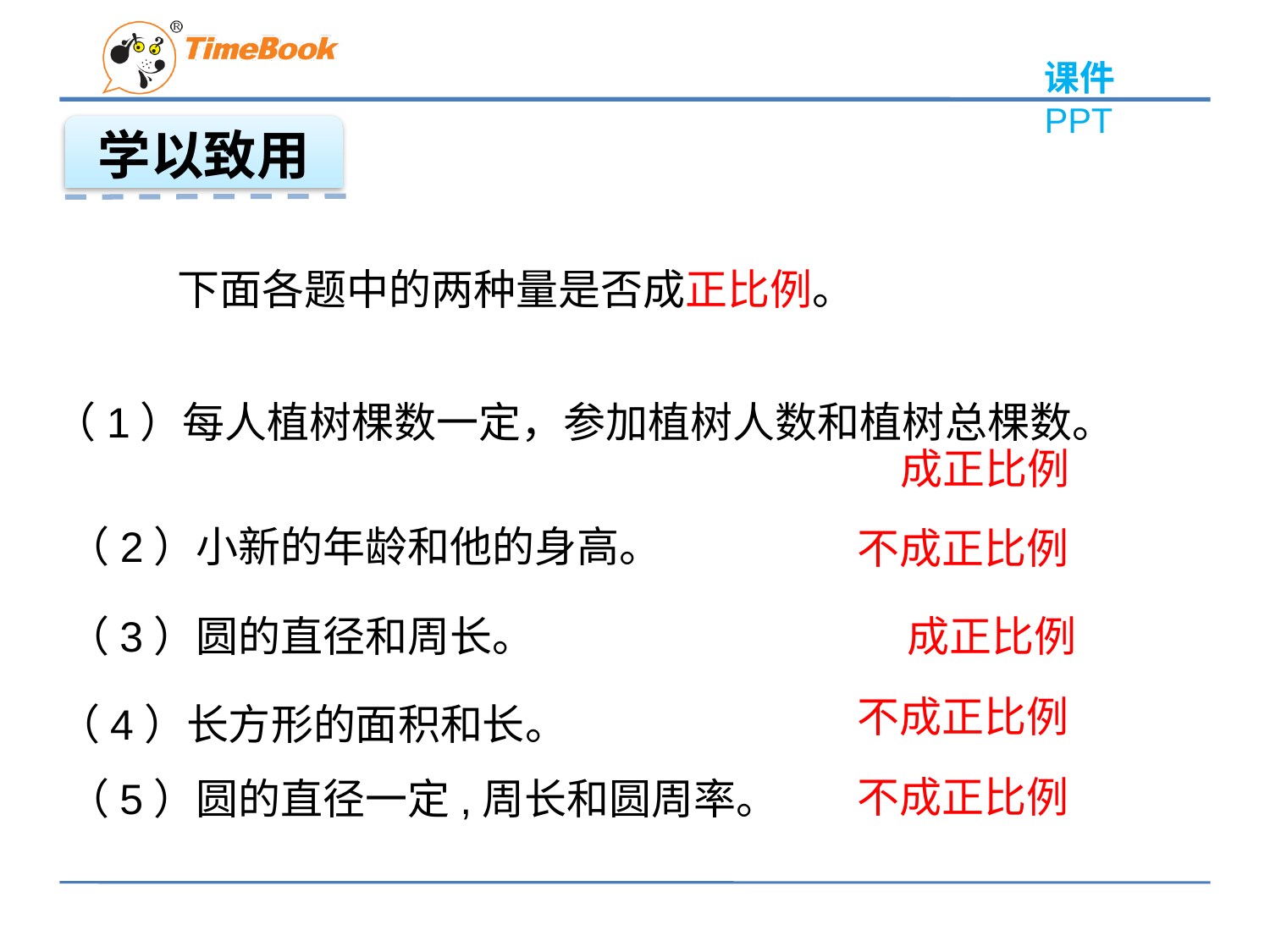

学以致用
下面各题中的两种量是否成正比例。
（1）每人植树棵数一定，参加植树人数和植树总棵数。
成正比例
（2）小新的年龄和他的身高。
不成正比例
（3）圆的直径和周长。
成正比例
不成正比例
（4）长方形的面积和长。
不成正比例
（5）圆的直径一定,周长和圆周率。